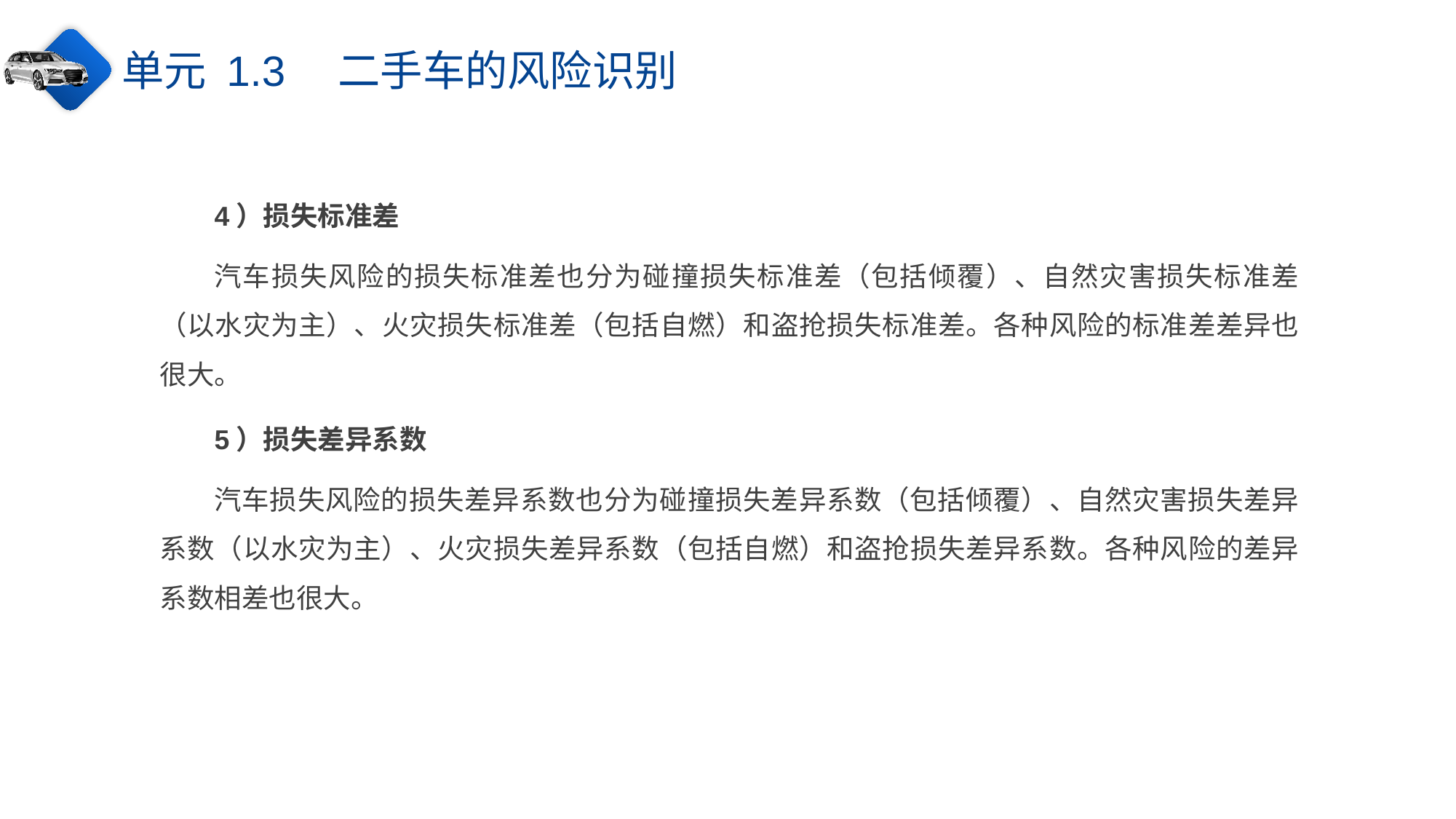

单元 1.3　二手车的风险识别
4）损失标准差
汽车损失风险的损失标准差也分为碰撞损失标准差（包括倾覆）、自然灾害损失标准差（以水灾为主）、火灾损失标准差（包括自燃）和盗抢损失标准差。各种风险的标准差差异也很大。
5）损失差异系数
汽车损失风险的损失差异系数也分为碰撞损失差异系数（包括倾覆）、自然灾害损失差异系数（以水灾为主）、火灾损失差异系数（包括自燃）和盗抢损失差异系数。各种风险的差异系数相差也很大。